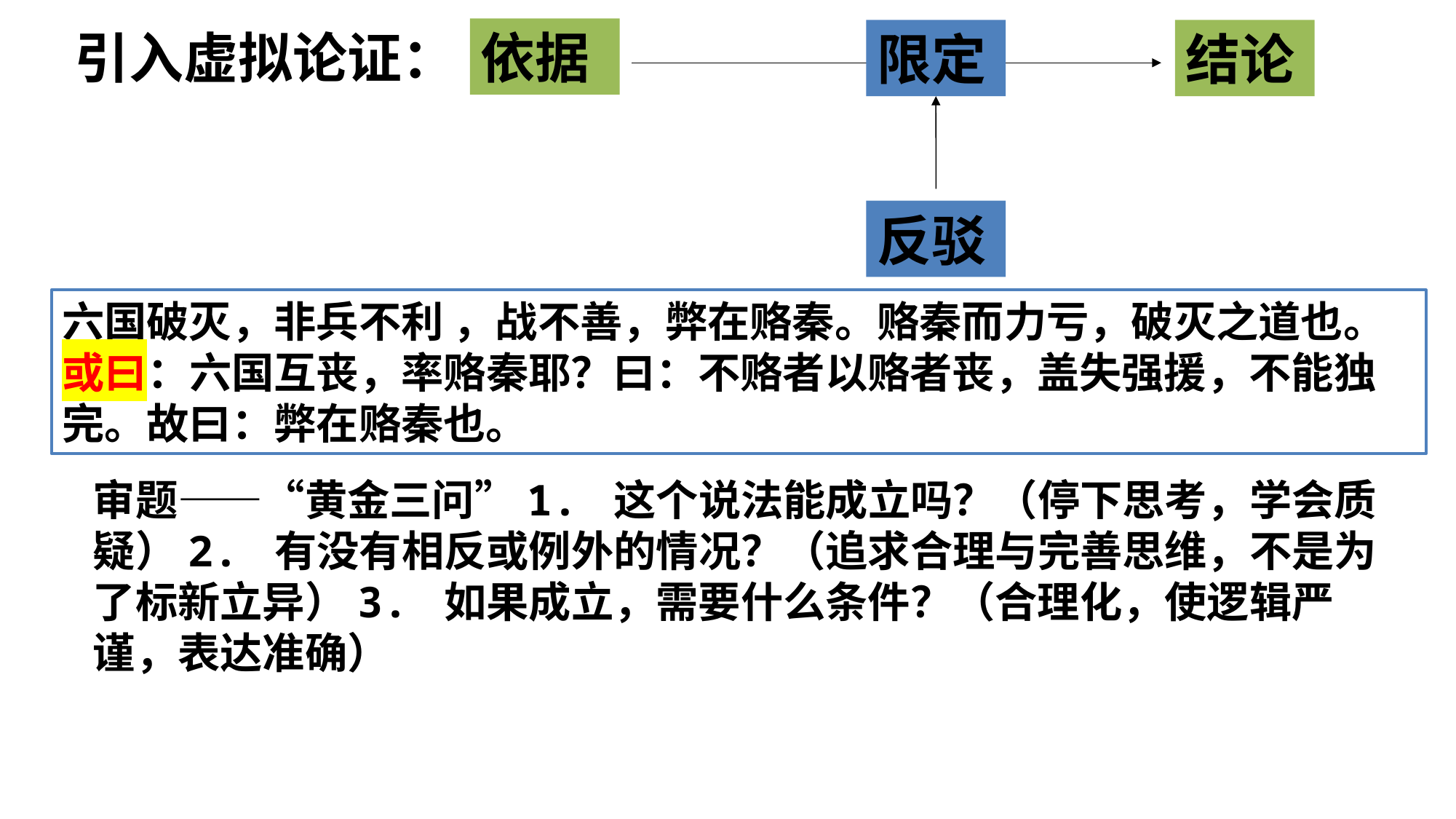

引入虚拟论证：
依据
限定
结论
反驳
六国破灭，非兵不利 ，战不善，弊在赂秦。赂秦而力亏，破灭之道也。或曰：六国互丧，率赂秦耶？曰：不赂者以赂者丧，盖失强援，不能独完。故曰：弊在赂秦也。
审题——“黄金三问”1. 这个说法能成立吗？（停下思考，学会质疑）2. 有没有相反或例外的情况？（追求合理与完善思维，不是为了标新立异）3. 如果成立，需要什么条件？（合理化，使逻辑严谨，表达准确）